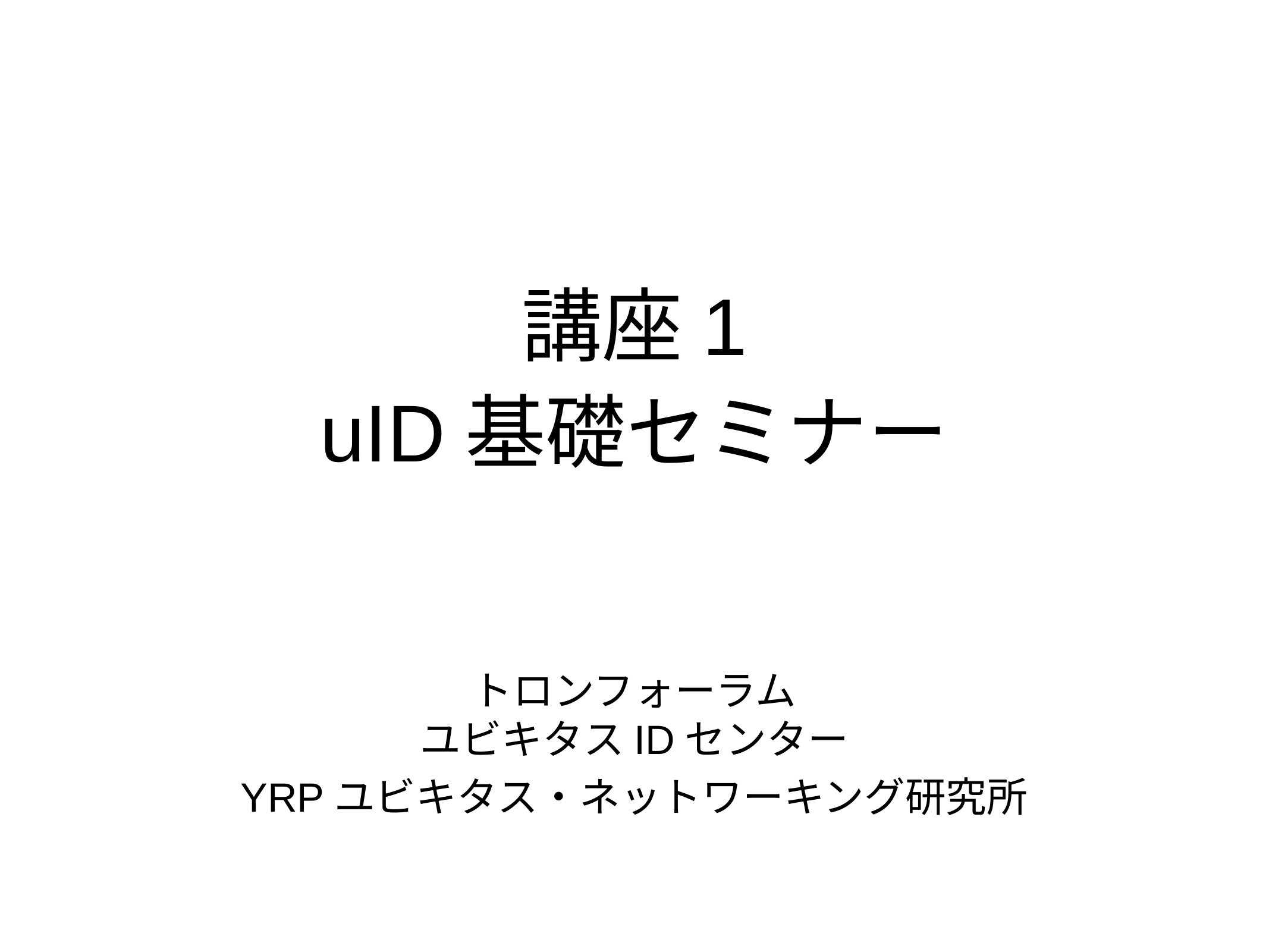

# 講座1 uID基礎セミナー
トロンフォーラム
ユビキタスIDセンター
YRPユビキタス・ネットワーキング研究所